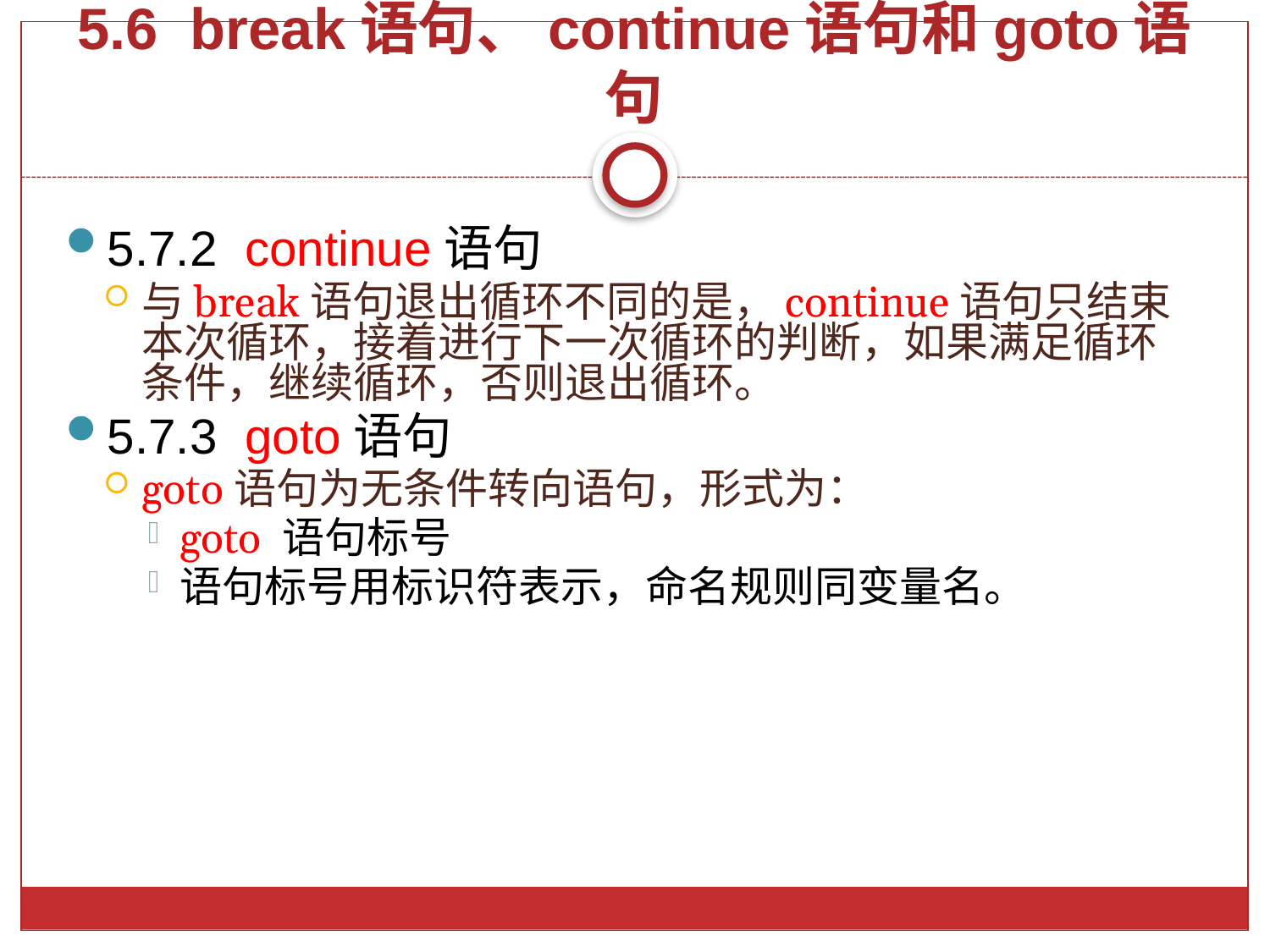

# 5.6  break语句、continue语句和goto语句
5.7.2  continue语句
与break语句退出循环不同的是，continue语句只结束本次循环，接着进行下一次循环的判断，如果满足循环条件，继续循环，否则退出循环。
5.7.3  goto语句
goto语句为无条件转向语句，形式为：
goto 语句标号
语句标号用标识符表示，命名规则同变量名。